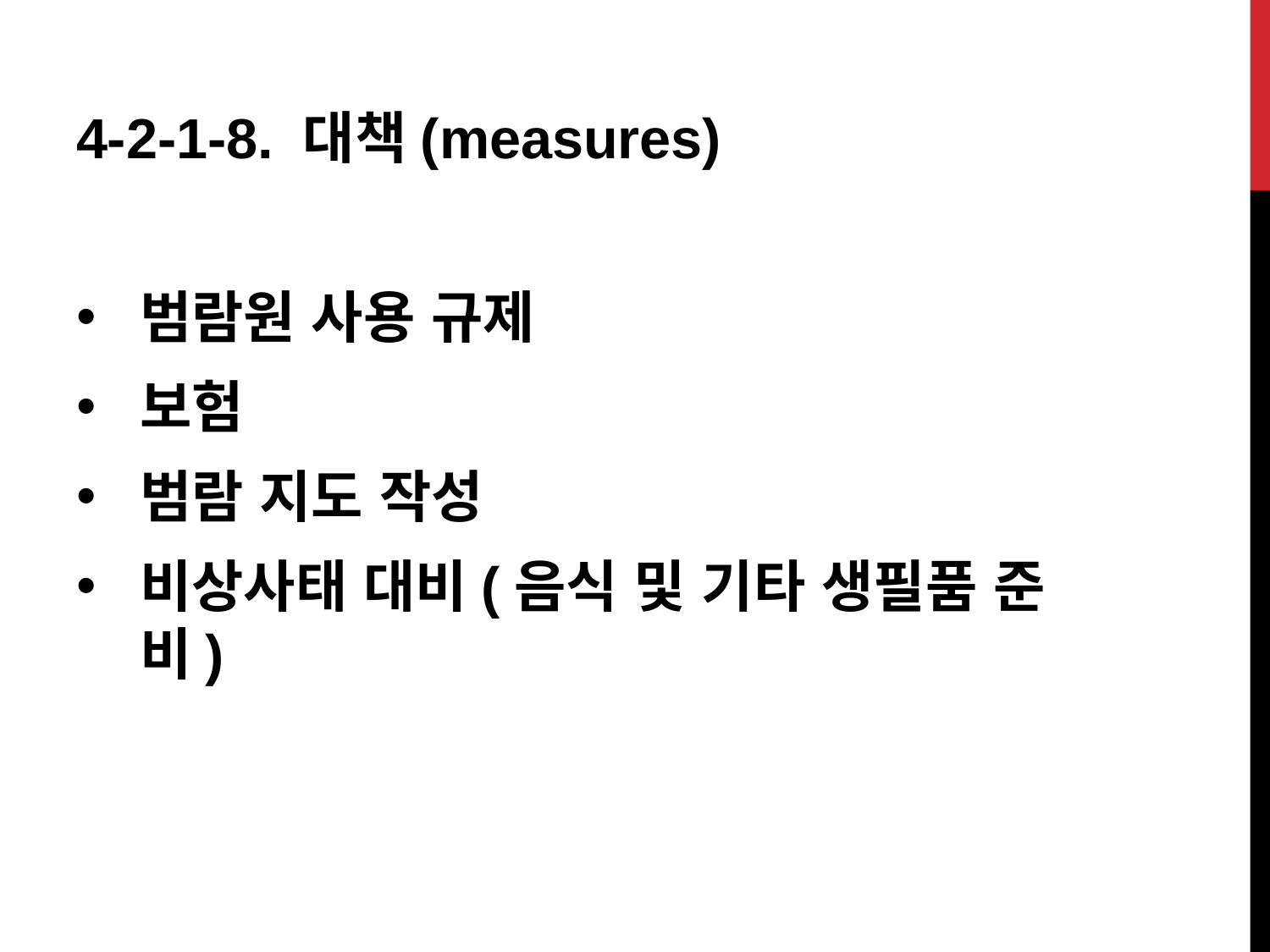

4-2-1-8. 대책(measures)

범람원 사용 규제
보험
범람 지도 작성
비상사태 대비(음식 및 기타 생필품 준비)